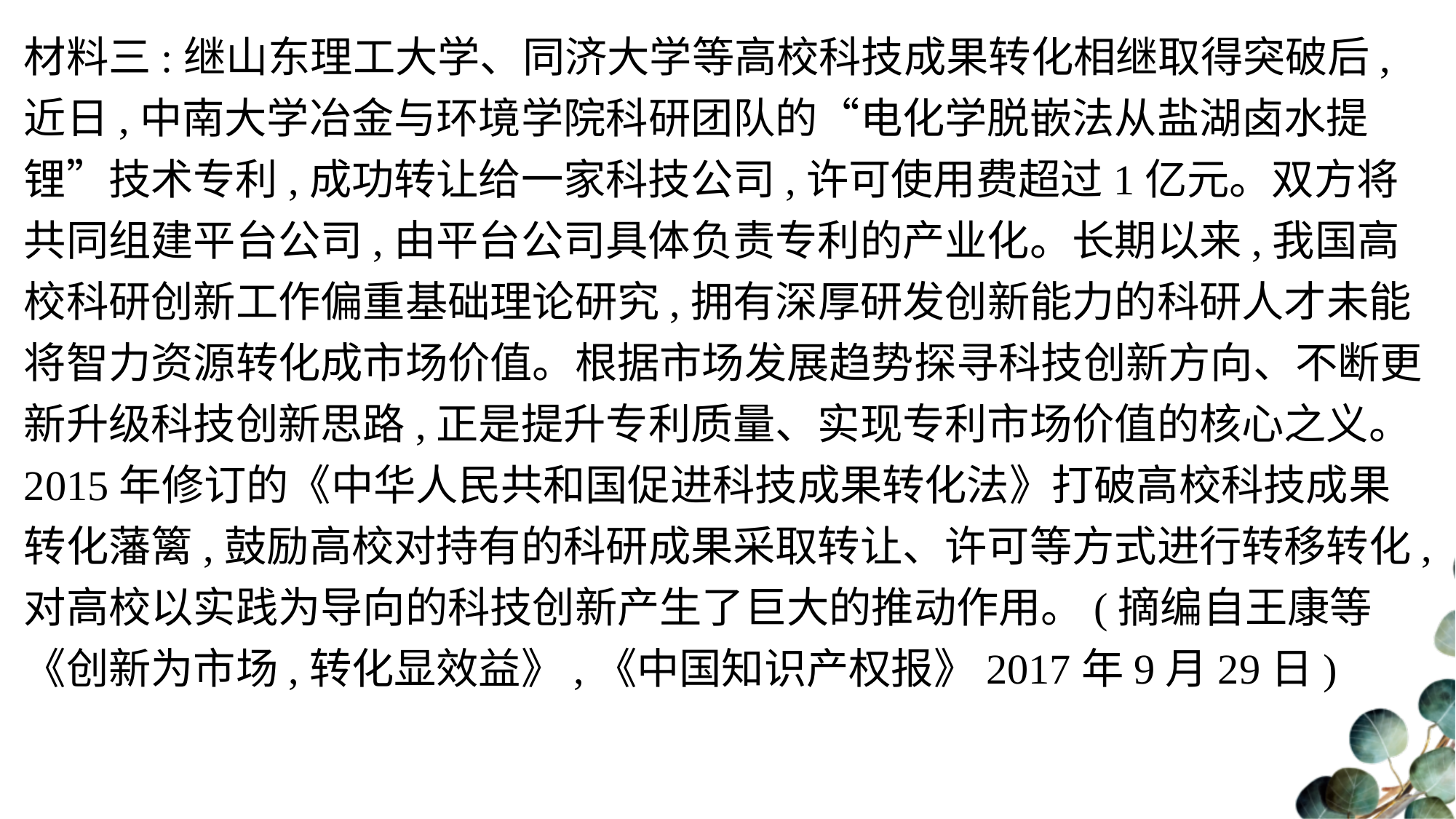

材料三:继山东理工大学、同济大学等高校科技成果转化相继取得突破后,近日,中南大学冶金与环境学院科研团队的“电化学脱嵌法从盐湖卤水提锂”技术专利,成功转让给一家科技公司,许可使用费超过1亿元。双方将共同组建平台公司,由平台公司具体负责专利的产业化。长期以来,我国高校科研创新工作偏重基础理论研究,拥有深厚研发创新能力的科研人才未能将智力资源转化成市场价值。根据市场发展趋势探寻科技创新方向、不断更新升级科技创新思路,正是提升专利质量、实现专利市场价值的核心之义。2015年修订的《中华人民共和国促进科技成果转化法》打破高校科技成果转化藩篱,鼓励高校对持有的科研成果采取转让、许可等方式进行转移转化,对高校以实践为导向的科技创新产生了巨大的推动作用。(摘编自王康等《创新为市场,转化显效益》,《中国知识产权报》2017年9月29日)